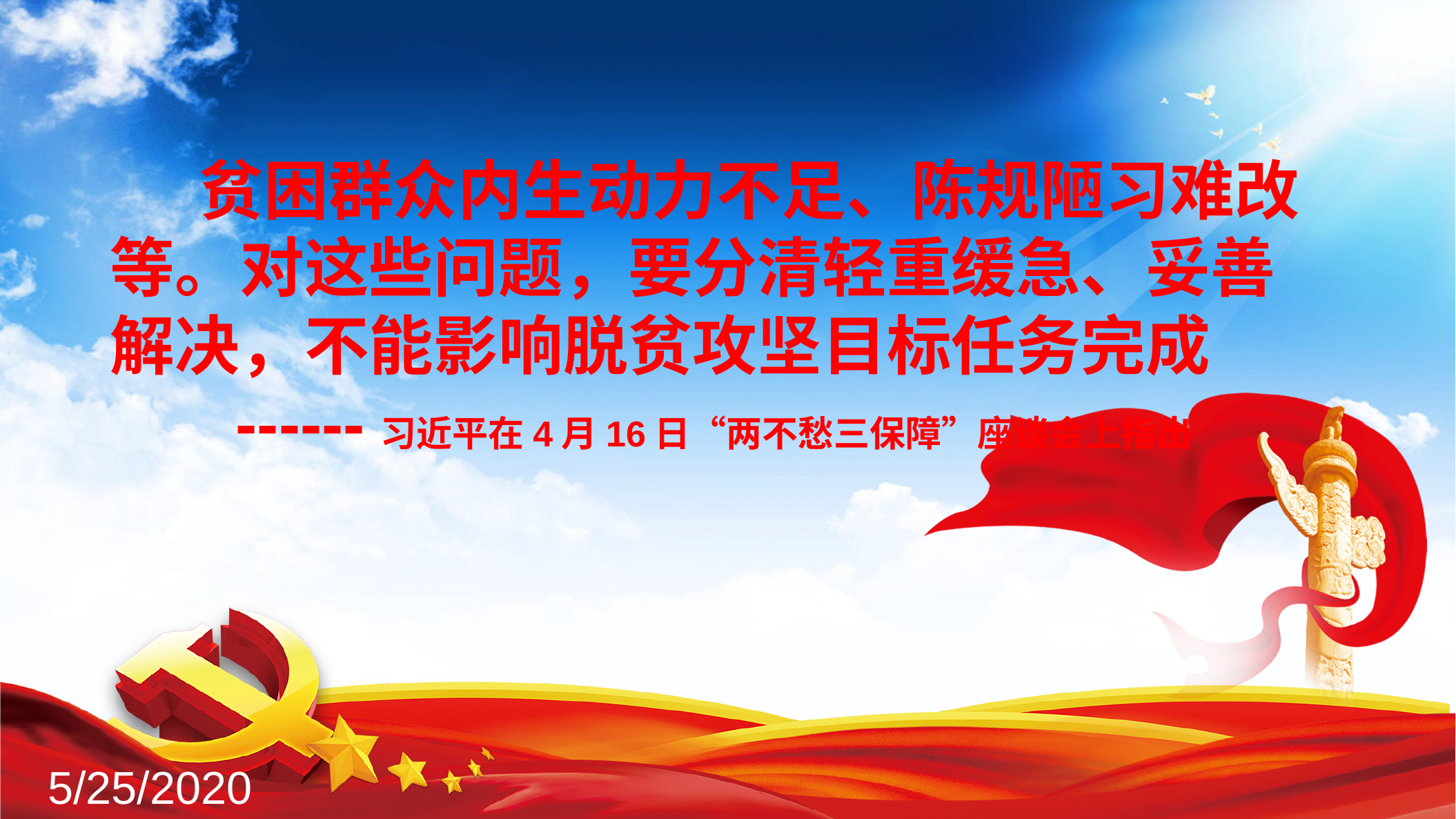

贫困群众内生动力不足、陈规陋习难改等。对这些问题，要分清轻重缓急、妥善解决，不能影响脱贫攻坚目标任务完成
       ------习近平在4月16日“两不愁三保障”座谈会上指出
5/25/2020